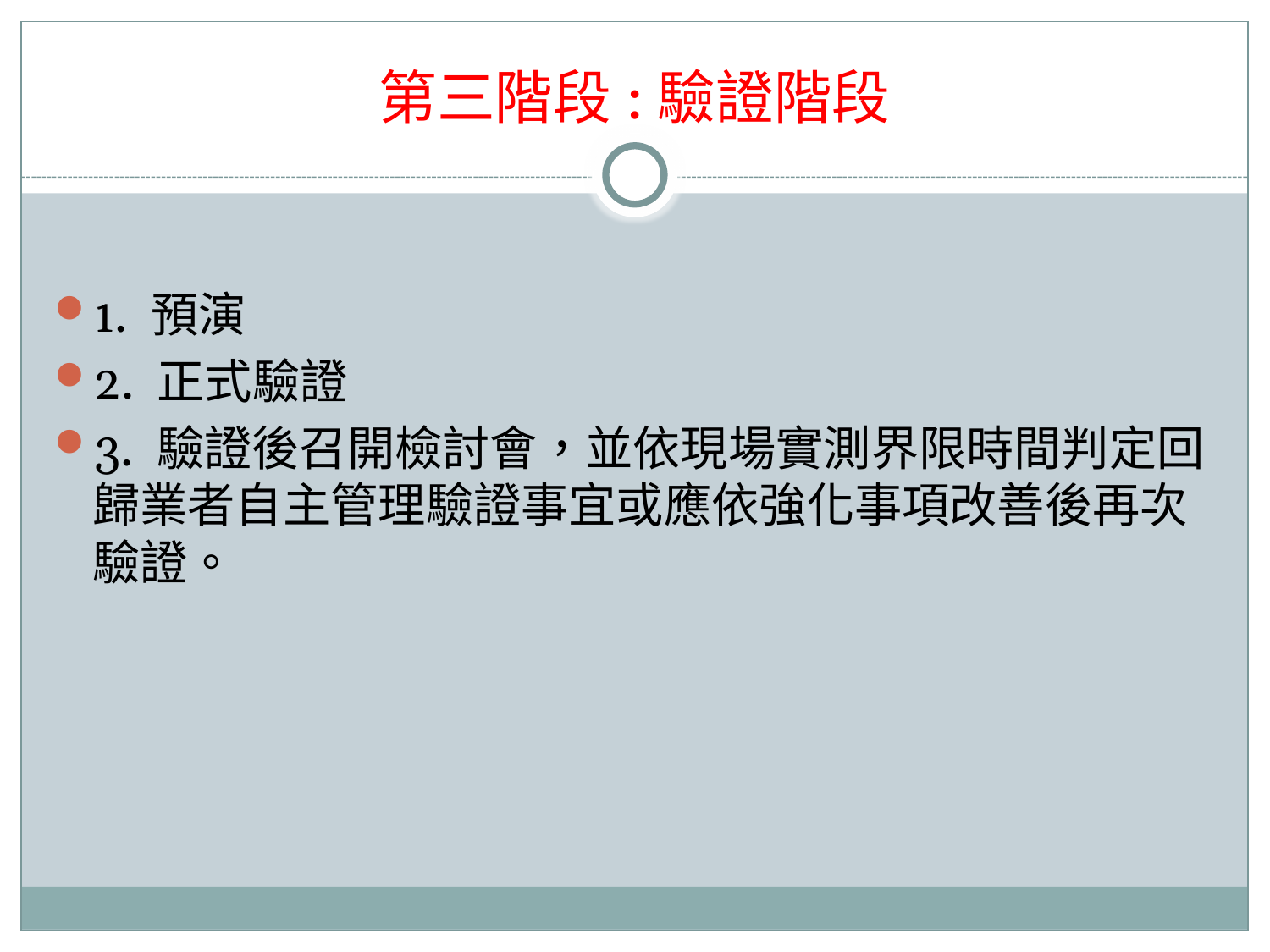

# 第三階段:驗證階段

1. 預演
2. 正式驗證
3. 驗證後召開檢討會，並依現場實測界限時間判定回歸業者自主管理驗證事宜或應依強化事項改善後再次驗證。